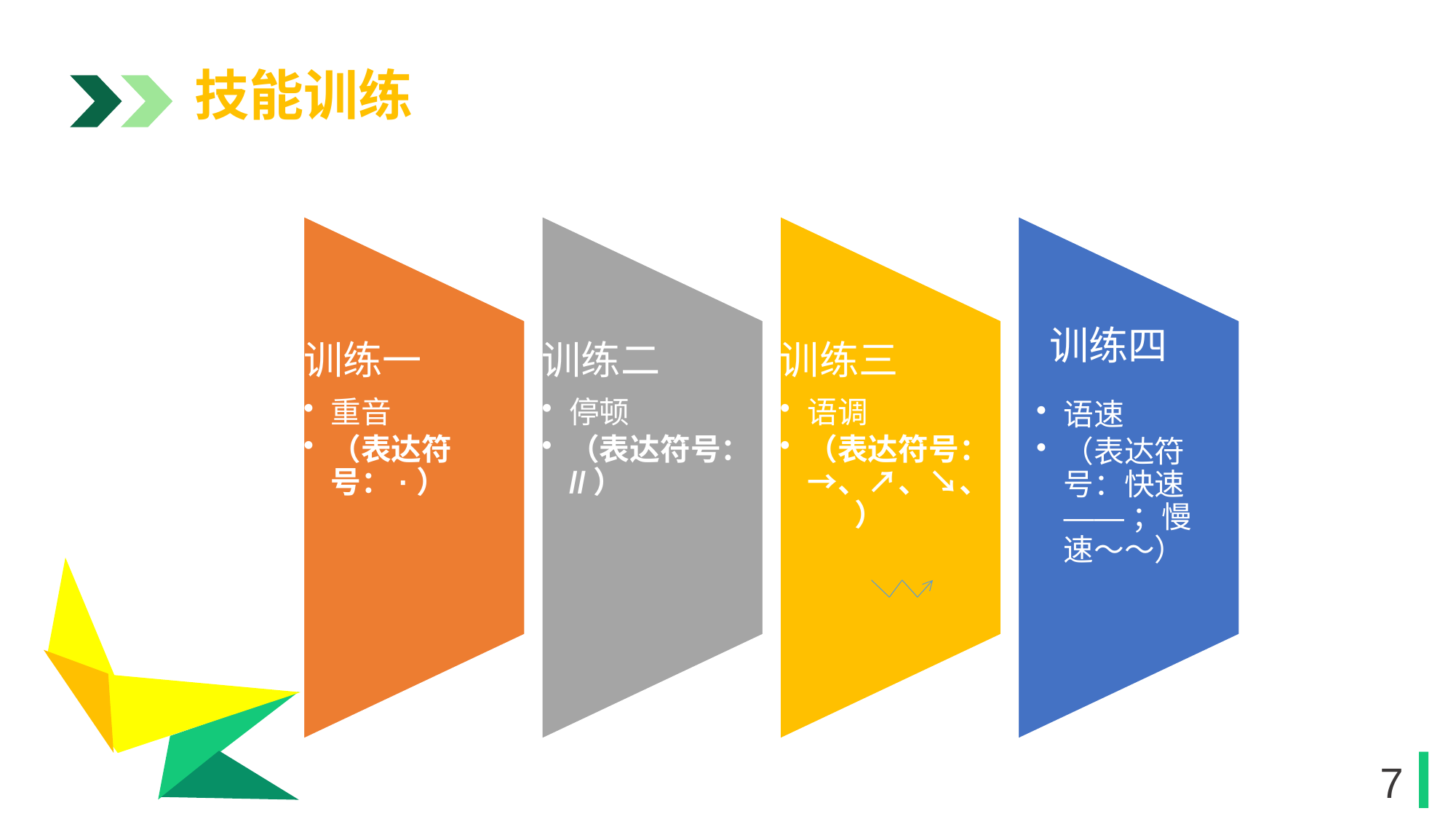

技能训练

训练一
重音
（表达符号：·）
训练二
停顿
（表达符号：//）
训练三
语调
（表达符号：→、↗、↘、         ）

训练四
语速
（表达符号：快速­——；慢速～～）

7